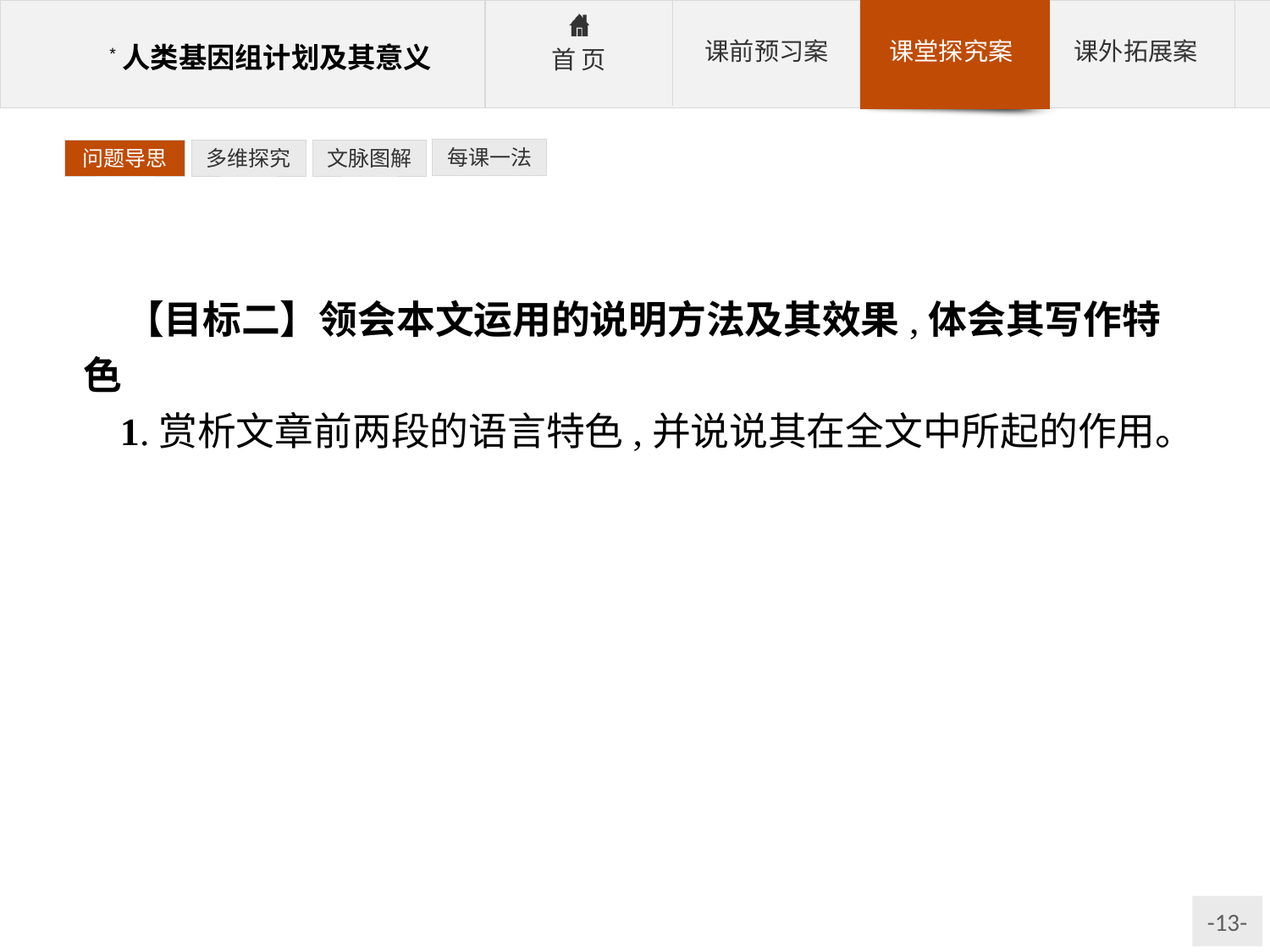

每课一法
问题导思
多维探究
文脉图解
【目标二】领会本文运用的说明方法及其效果,体会其写作特色
1.赏析文章前两段的语言特色,并说说其在全文中所起的作用。
参考答案:第一段开首运用长句,开篇点题,揭示写作对象,最后一句强调这个工程的重要意义,激发读者的兴趣,引起读者的思考。第二段采用科学术语以及精当、严密的词语,准确而简明地概述了人类基因组计划的宗旨和目标,并指出这一计划的可行性。为下文说明其导向性意义提供了逻辑上的支撑。